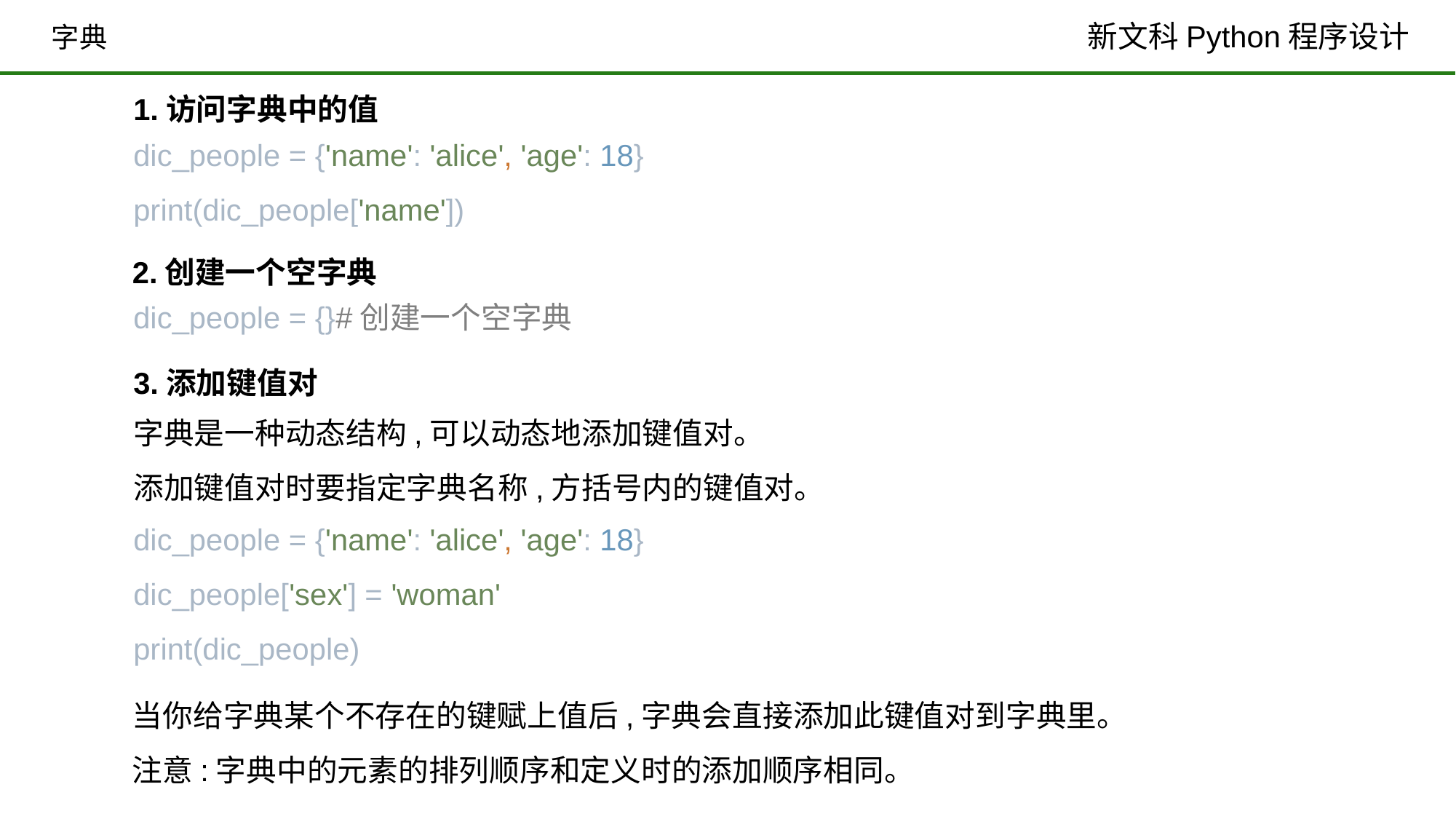

# 字典
1.访问字典中的值
dic_people = {'name': 'alice', 'age': 18}
print(dic_people['name'])
2.创建一个空字典
dic_people = {}#创建一个空字典
3.添加键值对
字典是一种动态结构,可以动态地添加键值对。
添加键值对时要指定字典名称,方括号内的键值对。
dic_people = {'name': 'alice', 'age': 18}
dic_people['sex'] = 'woman'
print(dic_people)
当你给字典某个不存在的键赋上值后,字典会直接添加此键值对到字典里。
注意:字典中的元素的排列顺序和定义时的添加顺序相同。